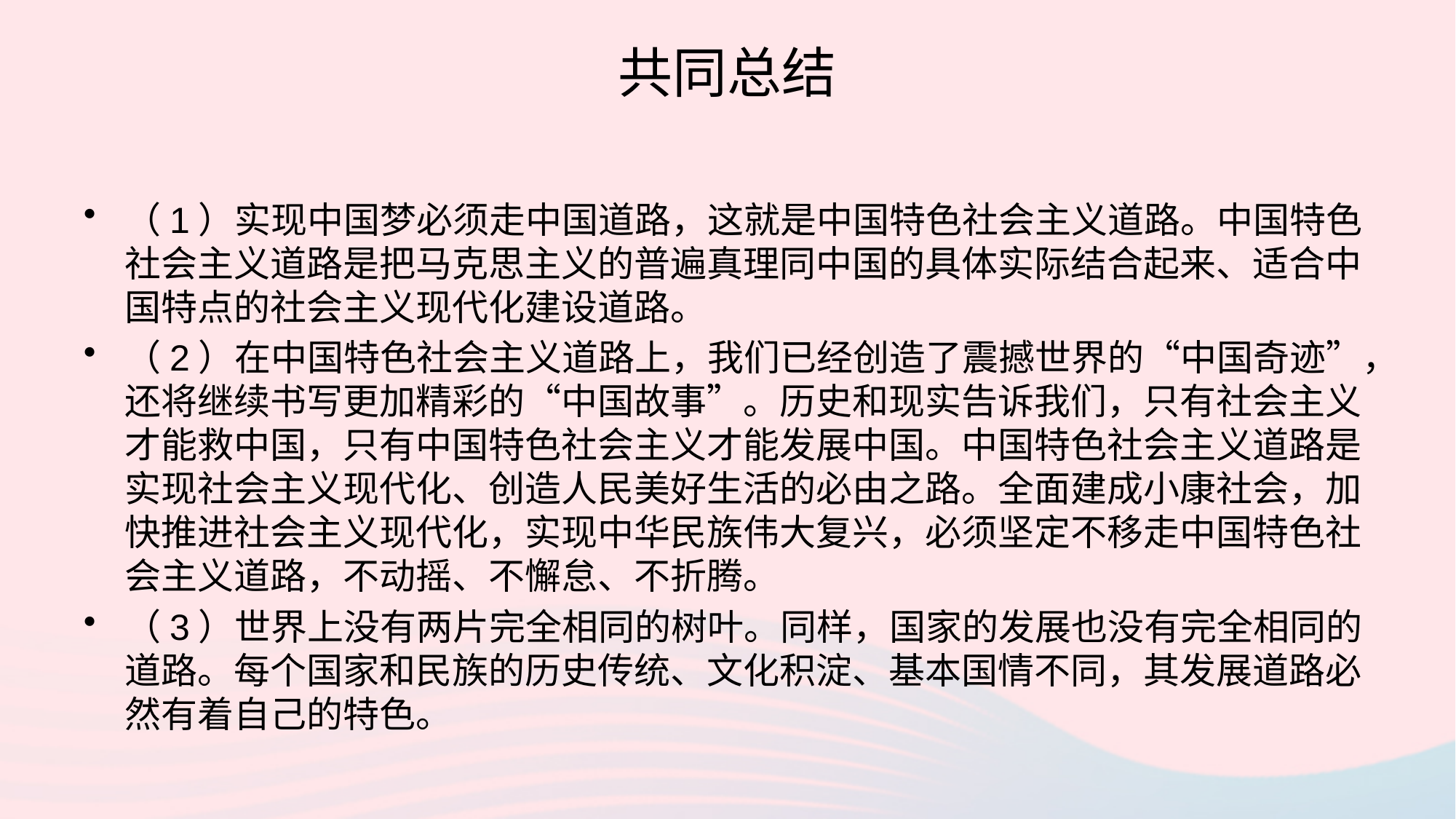

# 共同总结
（1）实现中国梦必须走中国道路，这就是中国特色社会主义道路。中国特色社会主义道路是把马克思主义的普遍真理同中国的具体实际结合起来、适合中国特点的社会主义现代化建设道路。
（2）在中国特色社会主义道路上，我们已经创造了震撼世界的“中国奇迹”，还将继续书写更加精彩的“中国故事”。历史和现实告诉我们，只有社会主义才能救中国，只有中国特色社会主义才能发展中国。中国特色社会主义道路是实现社会主义现代化、创造人民美好生活的必由之路。全面建成小康社会，加快推进社会主义现代化，实现中华民族伟大复兴，必须坚定不移走中国特色社会主义道路，不动摇、不懈怠、不折腾。
（3）世界上没有两片完全相同的树叶。同样，国家的发展也没有完全相同的道路。每个国家和民族的历史传统、文化积淀、基本国情不同，其发展道路必然有着自己的特色。